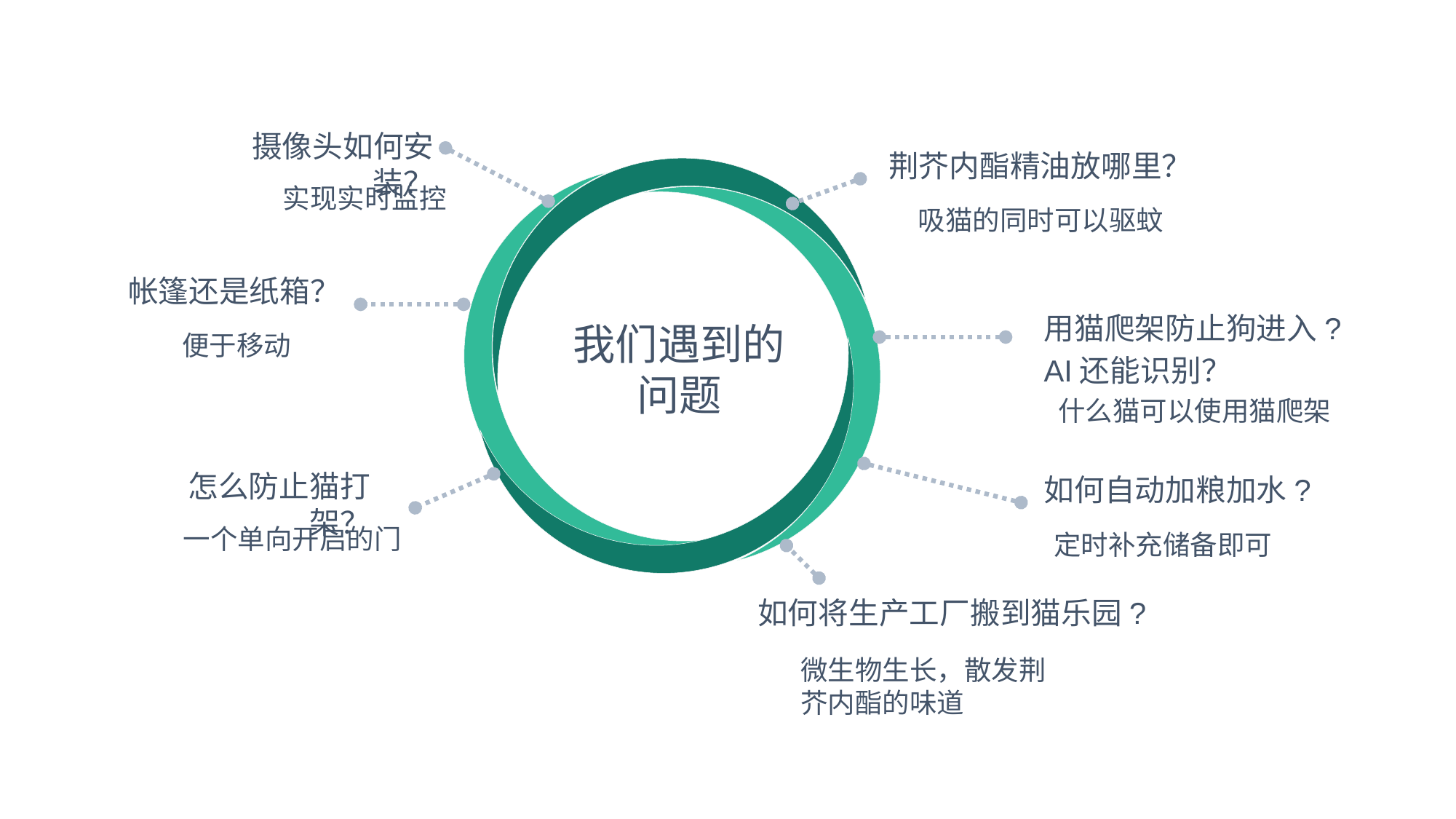

摄像头如何安装？
荆芥内酯精油放哪里？

实现实时监控

吸猫的同时可以驱蚊
帐篷还是纸箱？

用猫爬架防止狗进入?
AI还能识别？
我们遇到的问题
便于移动

什么猫可以使用猫爬架

怎么防止猫打架？
如何自动加粮加水?

一个单向开启的门
定时补充储备即可

如何将生产工厂搬到猫乐园?
微生物生长，散发荆芥内酯的味道